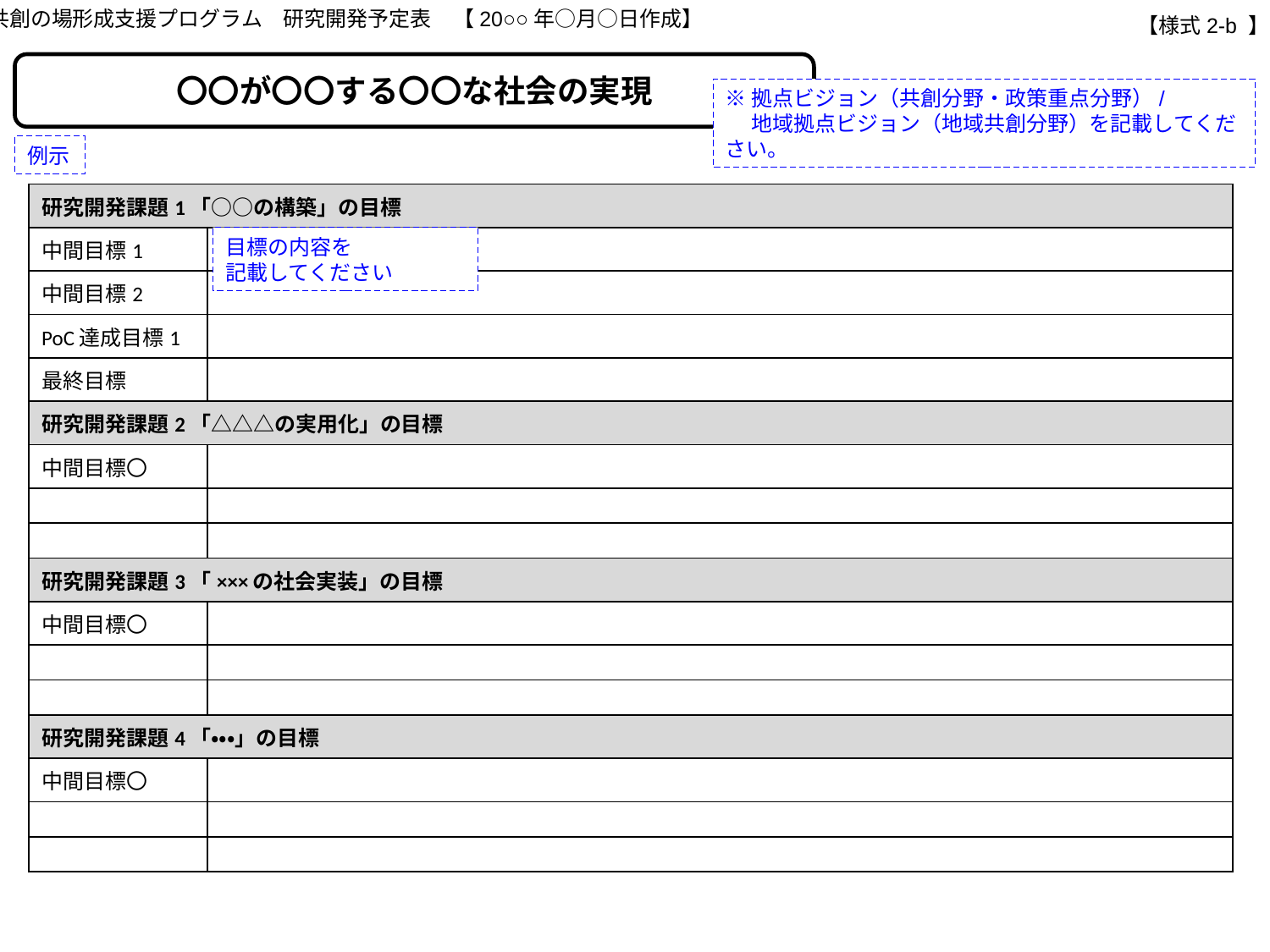

共創の場形成支援プログラム　研究開発予定表　【20○○年○月○日作成】
【様式2-b 】
〇〇が〇〇する〇〇な社会の実現
※拠点ビジョン（共創分野・政策重点分野）/
　 地域拠点ビジョン（地域共創分野）を記載してください。
例示
| 研究開発課題1「○○の構築」の目標 |  |
| --- | --- |
| 中間目標1 |  |
| 中間目標2 |  |
| PoC達成目標1 |  |
| 最終目標 |  |
| 研究開発課題2「△△△の実用化」の目標 |  |
| 中間目標〇 |  |
|  |  |
|  |  |
| 研究開発課題3「×××の社会実装」の目標 |  |
| 中間目標〇 |  |
|  |  |
|  |  |
| 研究開発課題4「・・・」の目標 |  |
| 中間目標〇 |  |
|  |  |
|  |  |
目標の内容を
記載してください